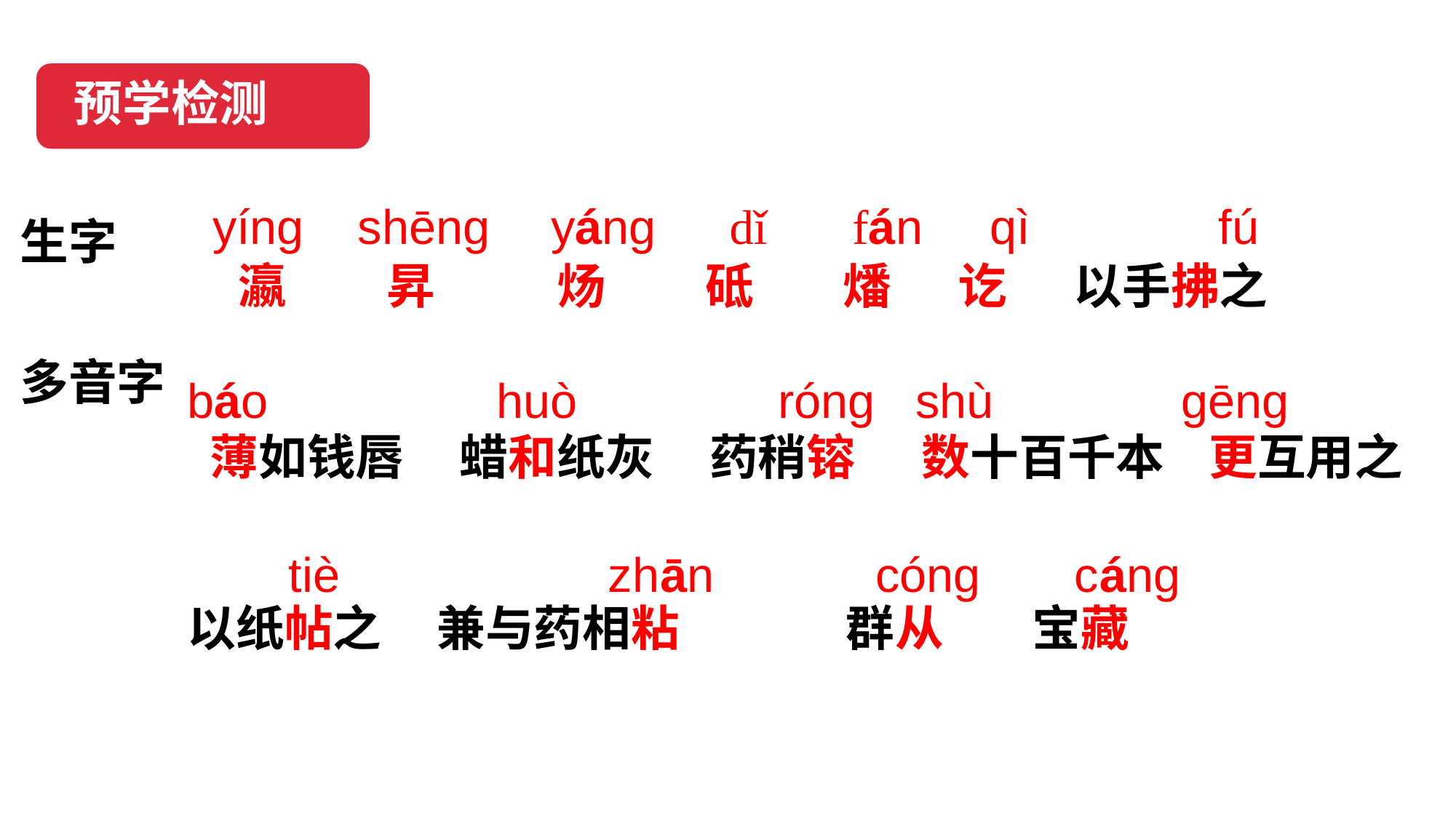

预学检测
yíng    shēng     yáng      dǐ       fán     qì              fú
生字
  瀛         昇           炀         砥        燔      讫      以手拂之
多音字

báo                 huò               róng   shù              gēng
 薄如钱唇     蜡和纸灰     药稍镕      数十百千本    更互用之
tiè                    zhān            cóng       cáng
以纸帖之     兼与药相粘               群从        宝藏